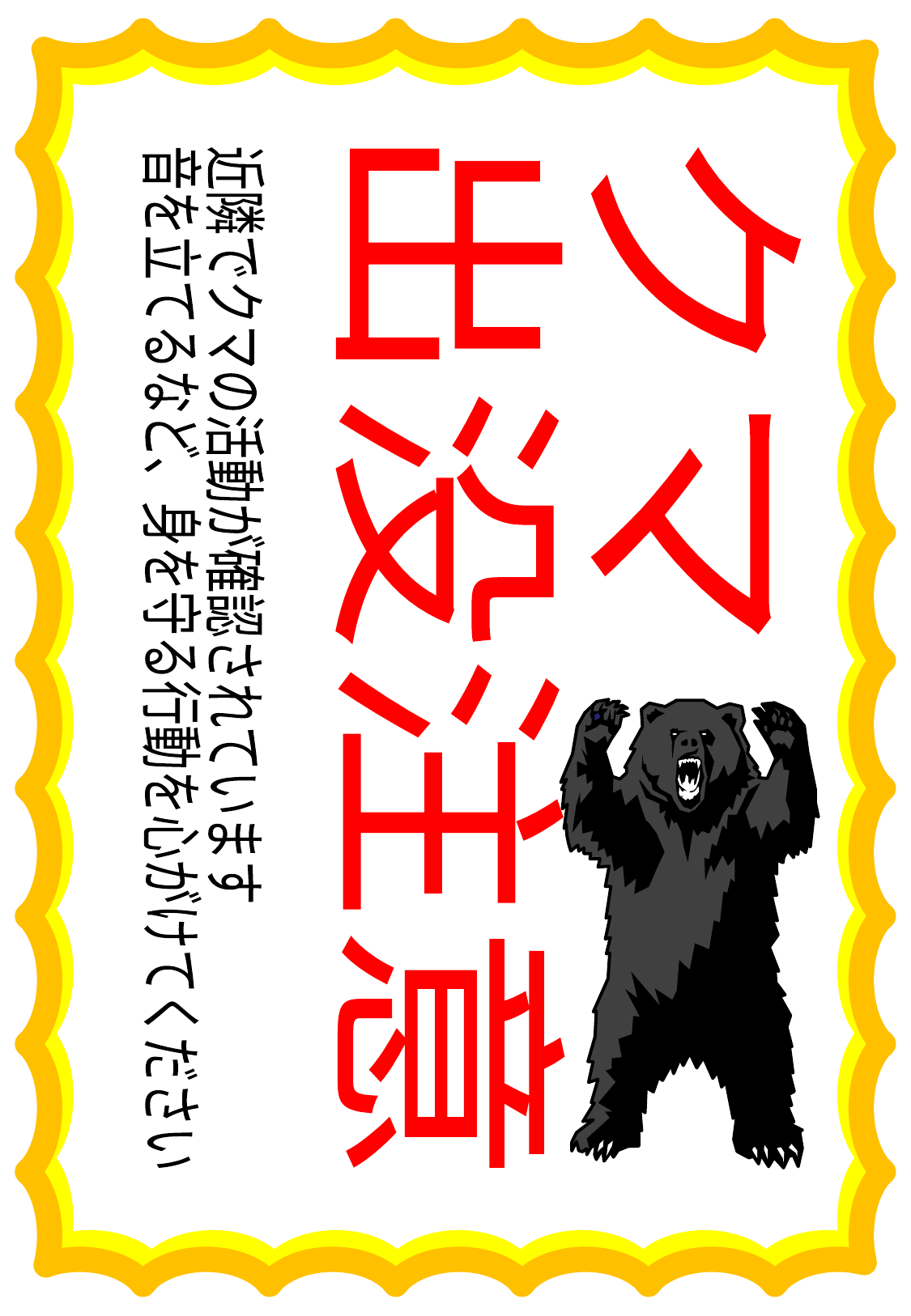

クマ
出没注意
近隣でクマの活動が確認されています
音を立てるなど、身を守る行動を心がけてください